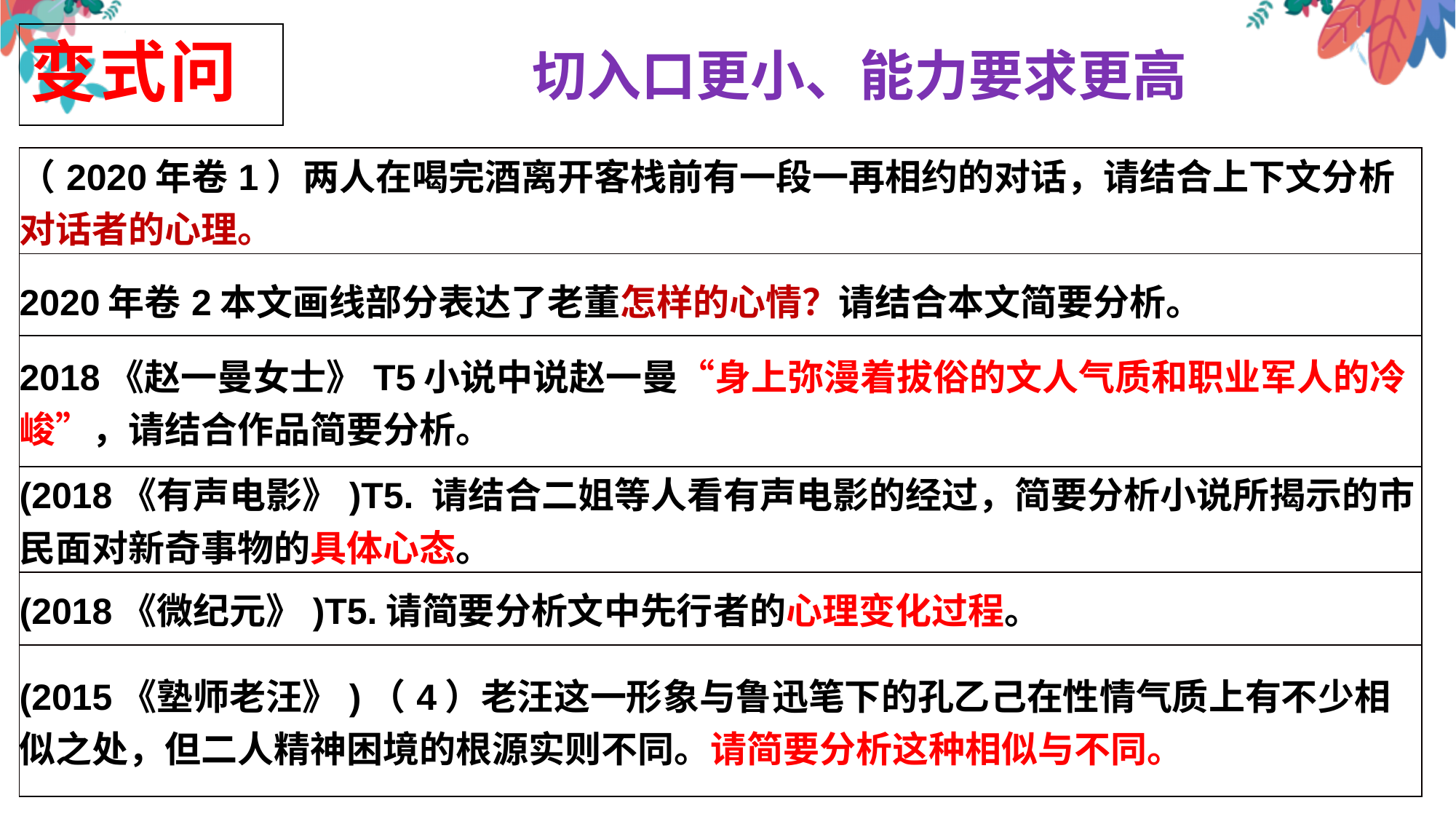

变式问
切入口更小、能力要求更高
| （2020年卷1）两人在喝完酒离开客栈前有一段一再相约的对话，请结合上下文分析对话者的心理。 |
| --- |
| 2020年卷2本文画线部分表达了老董怎样的心情？请结合本文简要分析。 |
| 2018《赵一曼女士》T5小说中说赵一曼“身上弥漫着拔俗的文人气质和职业军人的冷峻”，请结合作品简要分析。 |
| (2018《有声电影》)T5. 请结合二姐等人看有声电影的经过，简要分析小说所揭示的市民面对新奇事物的具体心态。 |
| (2018《微纪元》)T5.请简要分析文中先行者的心理变化过程。 |
| (2015《塾师老汪》)（4）老汪这一形象与鲁迅笔下的孔乙己在性情气质上有不少相似之处，但二人精神困境的根源实则不同。请简要分析这种相似与不同。 |